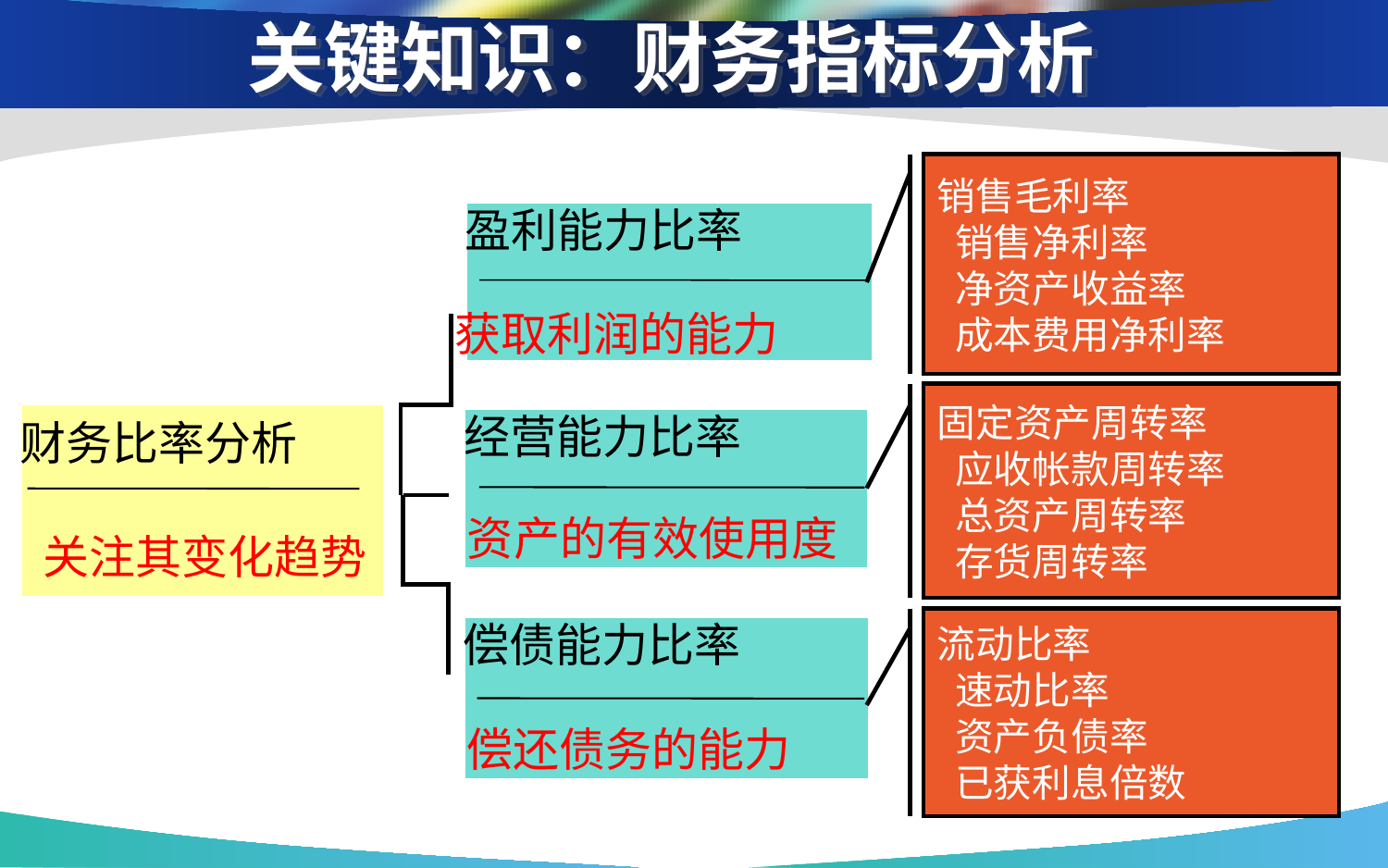

# 关键知识：财务指标分析
销售毛利率
 销售净利率
 净资产收益率
 成本费用净利率
盈利能力比率

获取利润的能力
固定资产周转率
 应收帐款周转率
 总资产周转率
 存货周转率
财务比率分析

关注其变化趋势
经营能力比率

资产的有效使用度
流动比率
 速动比率
 资产负债率
 已获利息倍数
偿债能力比率

偿还债务的能力